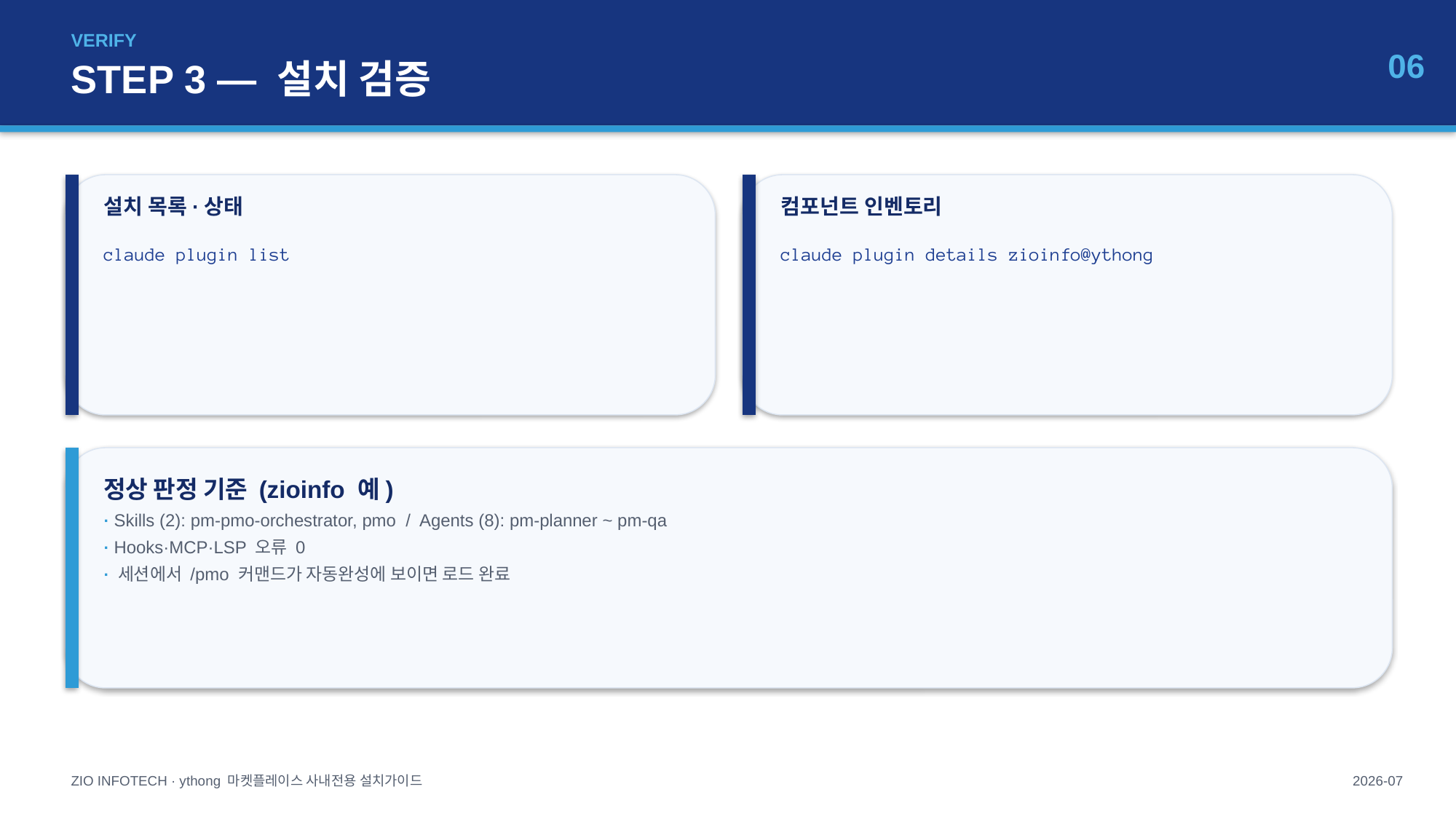

VERIFY
STEP 3 — 설치 검증
06

설치 목록·상태
컴포넌트 인벤토리
claude plugin list
claude plugin details zioinfo@ythong

정상 판정 기준 (zioinfo 예)
· Skills (2): pm-pmo-orchestrator, pmo  /  Agents (8): pm-planner ~ pm-qa
· Hooks·MCP·LSP 오류 0
· 세션에서 /pmo 커맨드가 자동완성에 보이면 로드 완료
ZIO INFOTECH · ythong 마켓플레이스 사내전용 설치가이드
2026-07